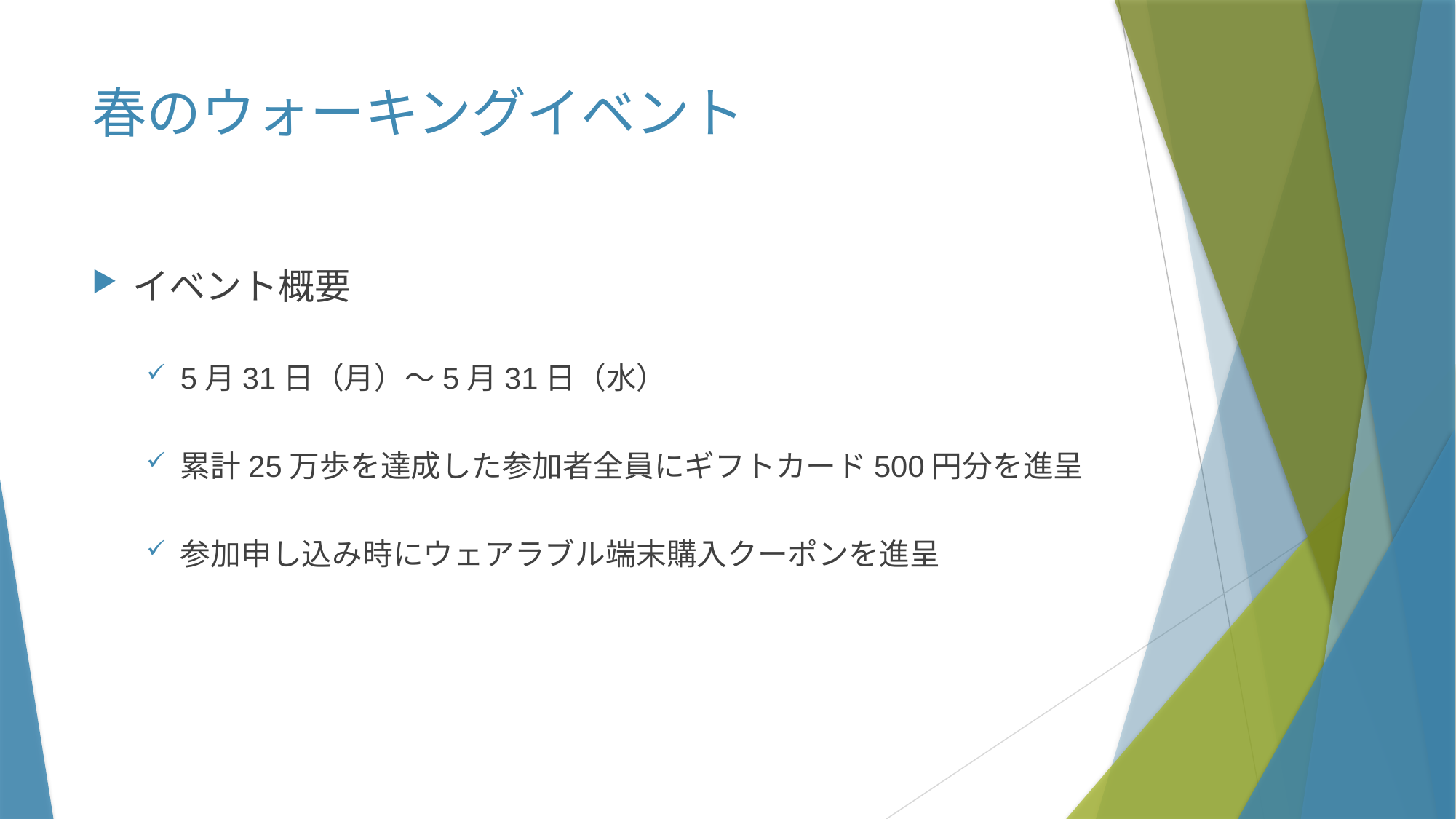

# 春のウォーキングイベント
イベント概要
5月31日（月）～5月31日（水）
累計25万歩を達成した参加者全員にギフトカード500円分を進呈
参加申し込み時にウェアラブル端末購入クーポンを進呈